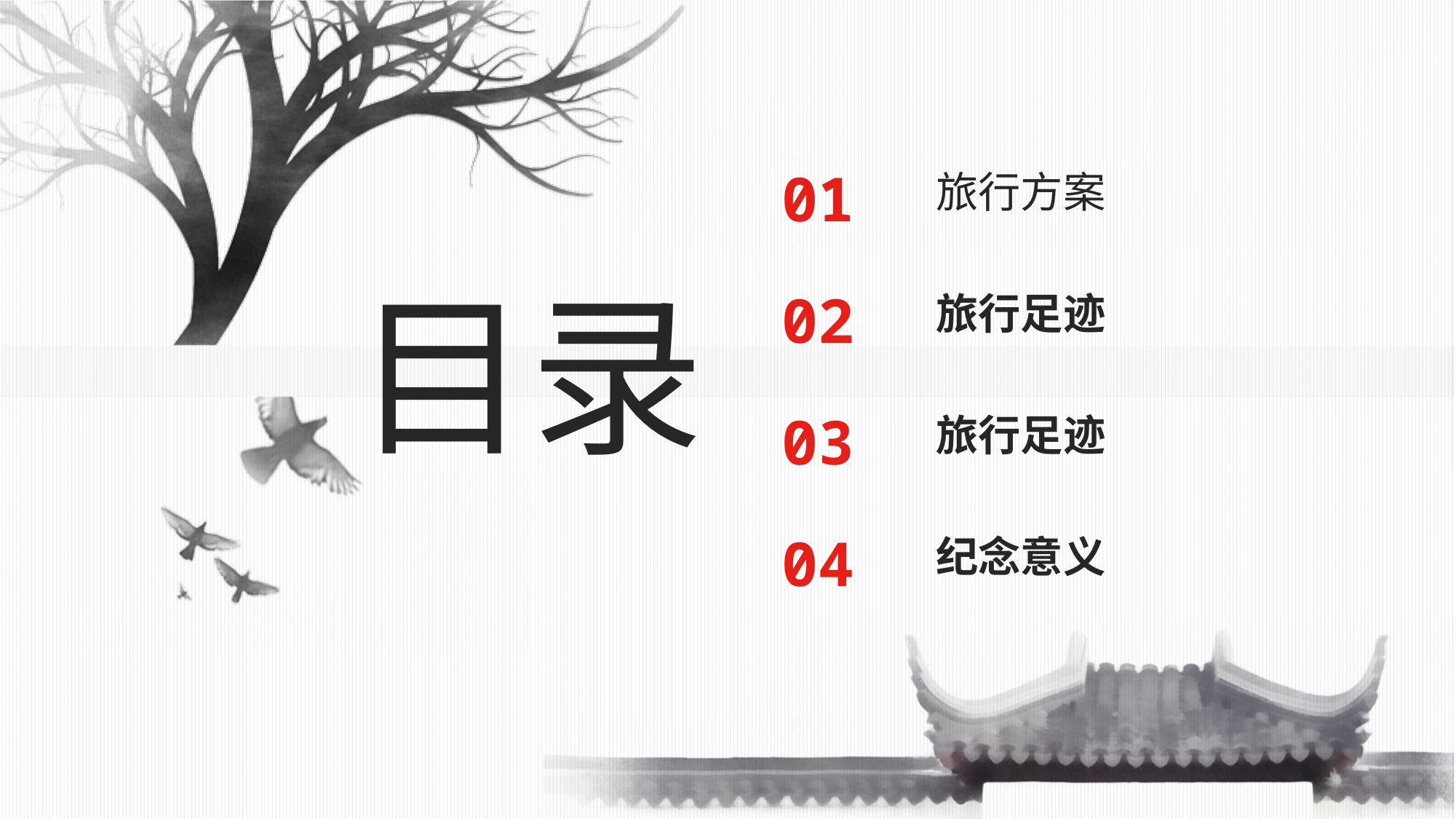

01
旅行方案
目录
02
旅行足迹
03
旅行足迹
04
纪念意义